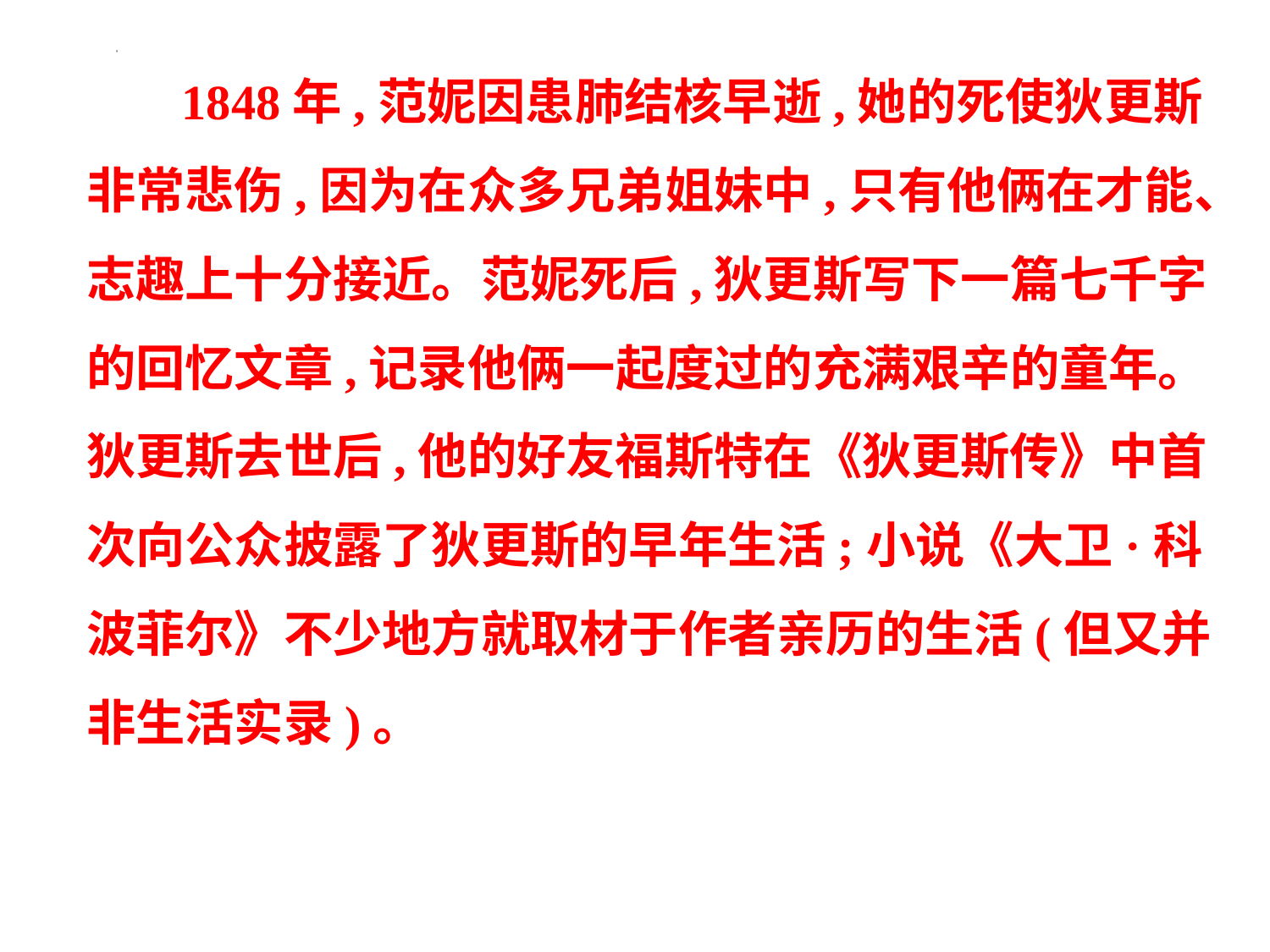

1848年,范妮因患肺结核早逝,她的死使狄更斯非常悲伤,因为在众多兄弟姐妹中,只有他俩在才能、志趣上十分接近。范妮死后,狄更斯写下一篇七千字的回忆文章,记录他俩一起度过的充满艰辛的童年。狄更斯去世后,他的好友福斯特在《狄更斯传》中首次向公众披露了狄更斯的早年生活;小说《大卫·科波菲尔》不少地方就取材于作者亲历的生活(但又并非生活实录)。